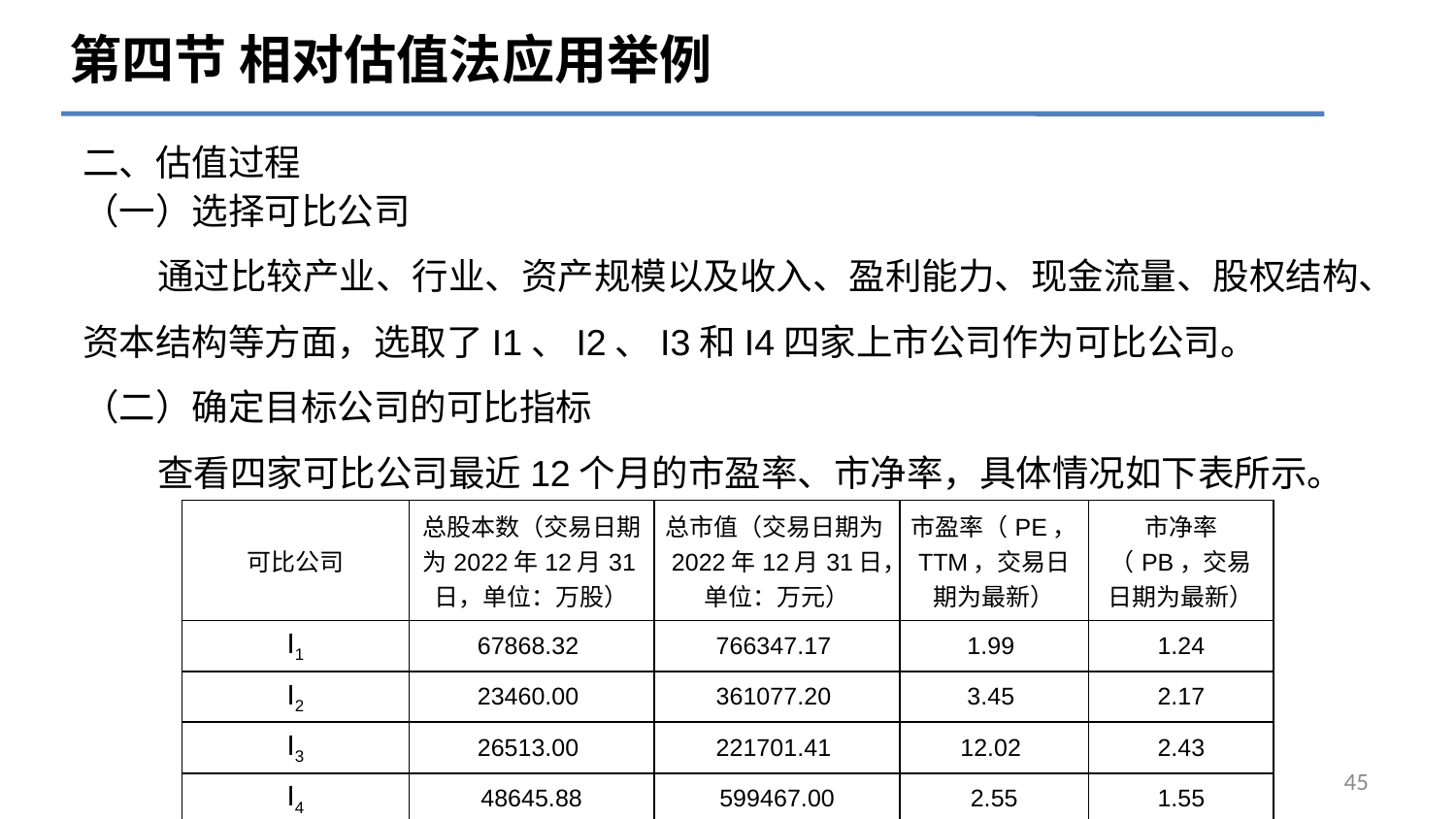

第四节 相对估值法应用举例
# 二、估值过程
（一）选择可比公司
        通过比较产业、行业、资产规模以及收入、盈利能力、现金流量、股权结构、资本结构等方面，选取了I1、I2、I3和I4四家上市公司作为可比公司。
（二）确定目标公司的可比指标
        查看四家可比公司最近12个月的市盈率、市净率，具体情况如下表所示。
| 可比公司 | 总股本数（交易日期为2022年12月31日，单位：万股） | 总市值（交易日期为2022年12月31日，单位：万元） | 市盈率（PE，TTM，交易日期为最新） | 市净率（PB，交易日期为最新） |
| --- | --- | --- | --- | --- |
| I1 | 67868.32 | 766347.17 | 1.99 | 1.24 |
| I2 | 23460.00 | 361077.20 | 3.45 | 2.17 |
| I3 | 26513.00 | 221701.41 | 12.02 | 2.43 |
| I4 | 48645.88 | 599467.00 | 2.55 | 1.55 |
45